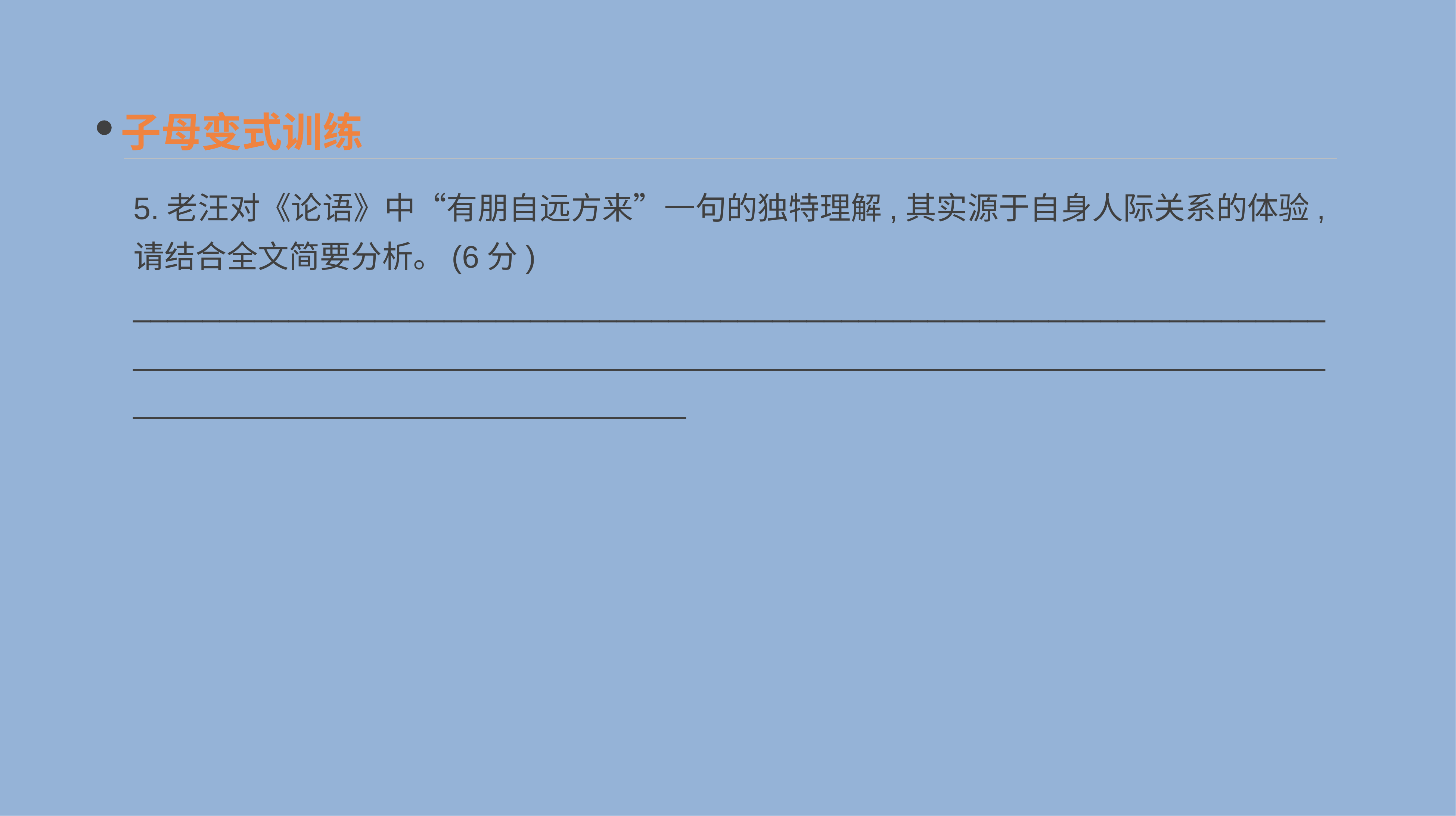

子母变式训练

5.老汪对《论语》中“有朋自远方来”一句的独特理解,其实源于自身人际关系的体验,请结合全文简要分析。(6分)
__________________________________________________________________________________________________________________________________________________________________________